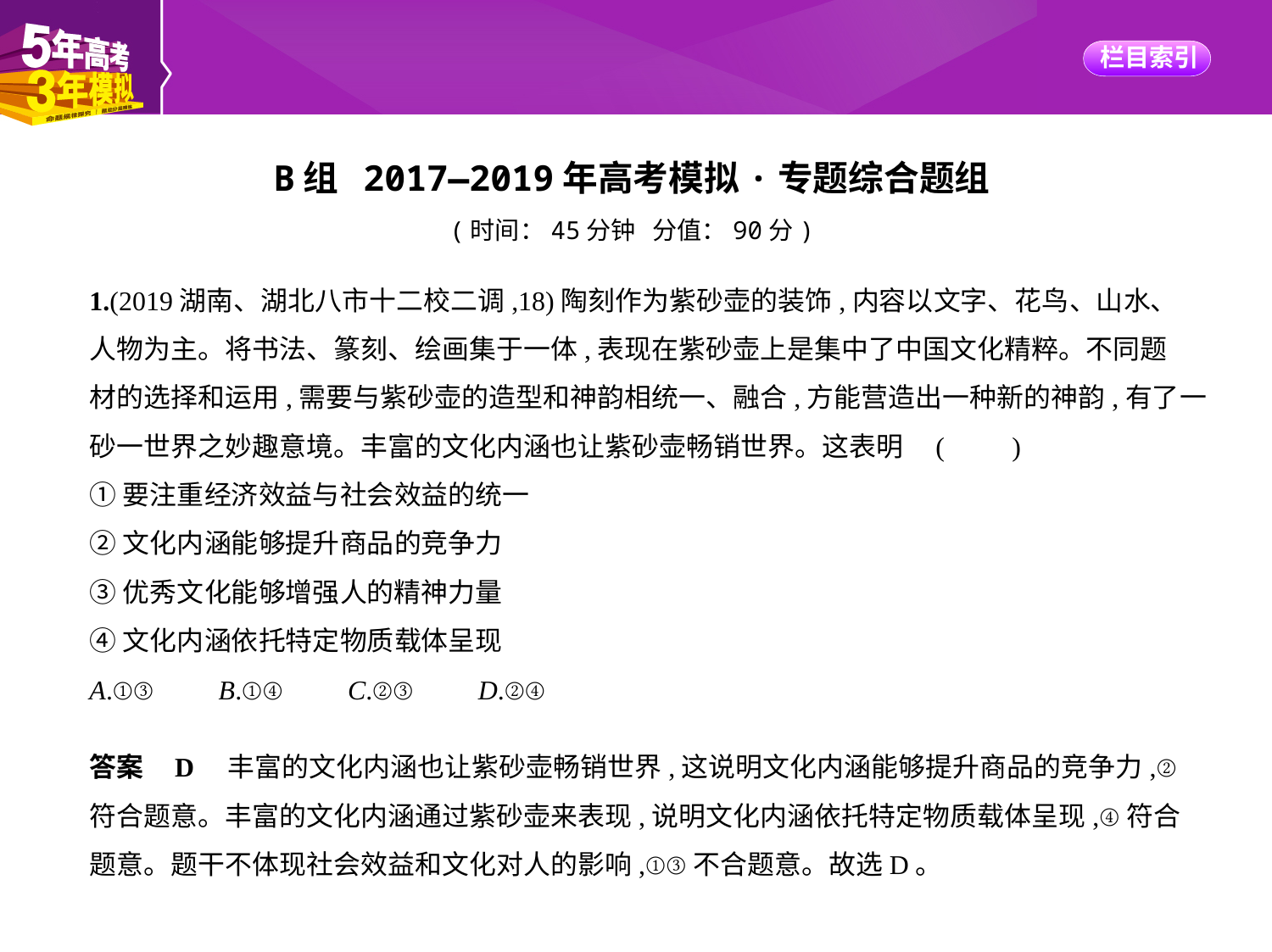

B组  2017—2019年高考模拟·专题综合题组
(时间：45分钟   分值：90分)
1.(2019湖南、湖北八市十二校二调,18)陶刻作为紫砂壶的装饰,内容以文字、花鸟、山水、
人物为主。将书法、篆刻、绘画集于一体,表现在紫砂壶上是集中了中国文化精粹。不同题
材的选择和运用,需要与紫砂壶的造型和神韵相统一、融合,方能营造出一种新的神韵,有了一
砂一世界之妙趣意境。丰富的文化内涵也让紫砂壶畅销世界。这表明 (　　)
①要注重经济效益与社会效益的统一
②文化内涵能够提升商品的竞争力
③优秀文化能够增强人的精神力量
④文化内涵依托特定物质载体呈现
A.①③　    B.①④　    C.②③　    D.②④
答案    D　丰富的文化内涵也让紫砂壶畅销世界,这说明文化内涵能够提升商品的竞争力,②
符合题意。丰富的文化内涵通过紫砂壶来表现,说明文化内涵依托特定物质载体呈现,④符合
题意。题干不体现社会效益和文化对人的影响,①③不合题意。故选D。